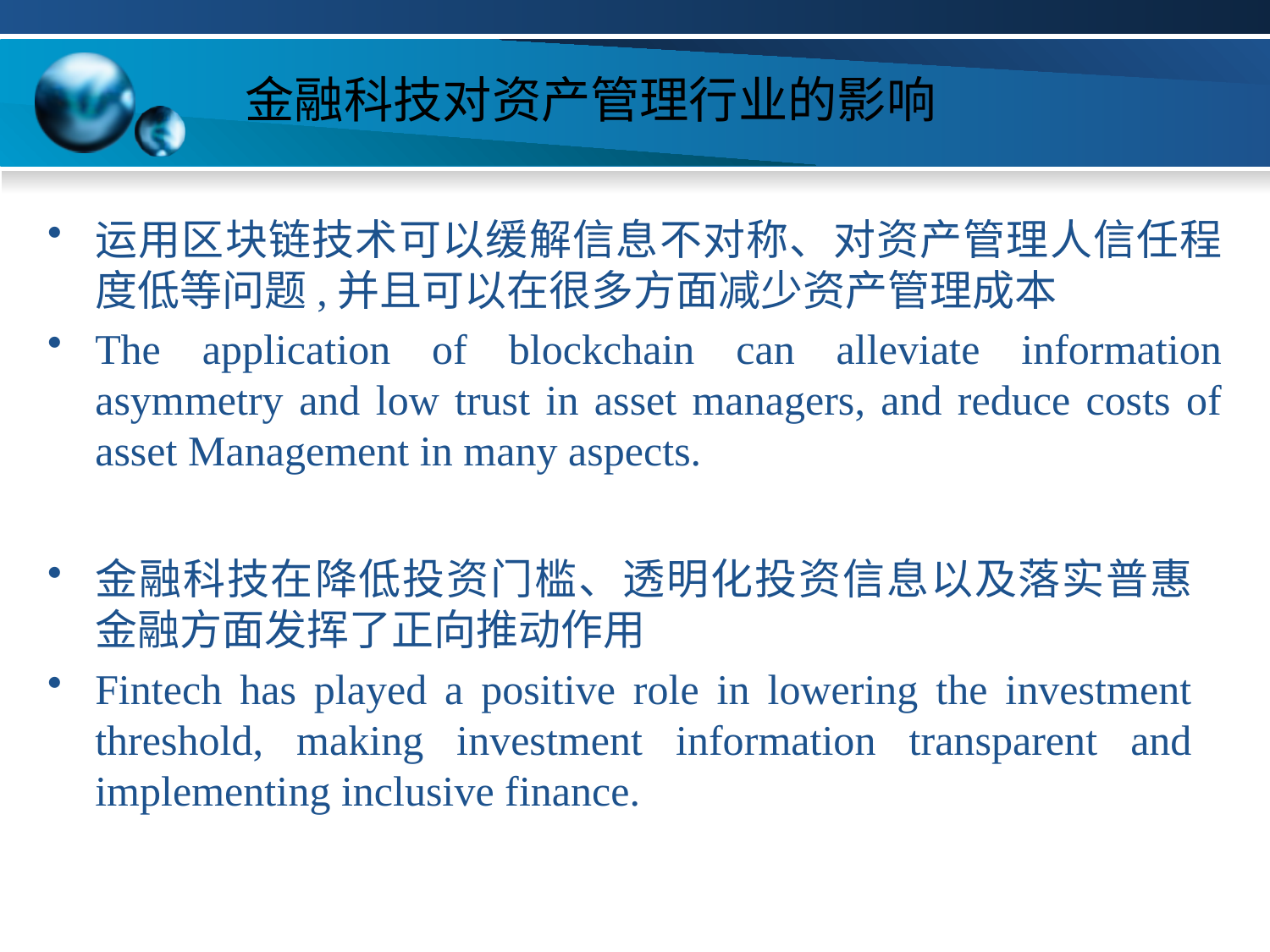

# 金融科技对资产管理行业的影响
运用区块链技术可以缓解信息不对称、对资产管理人信任程度低等问题,并且可以在很多方面减少资产管理成本
The application of blockchain can alleviate information asymmetry and low trust in asset managers, and reduce costs of asset Management in many aspects.
金融科技在降低投资门槛、透明化投资信息以及落实普惠金融方面发挥了正向推动作用
Fintech has played a positive role in lowering the investment threshold, making investment information transparent and implementing inclusive finance.